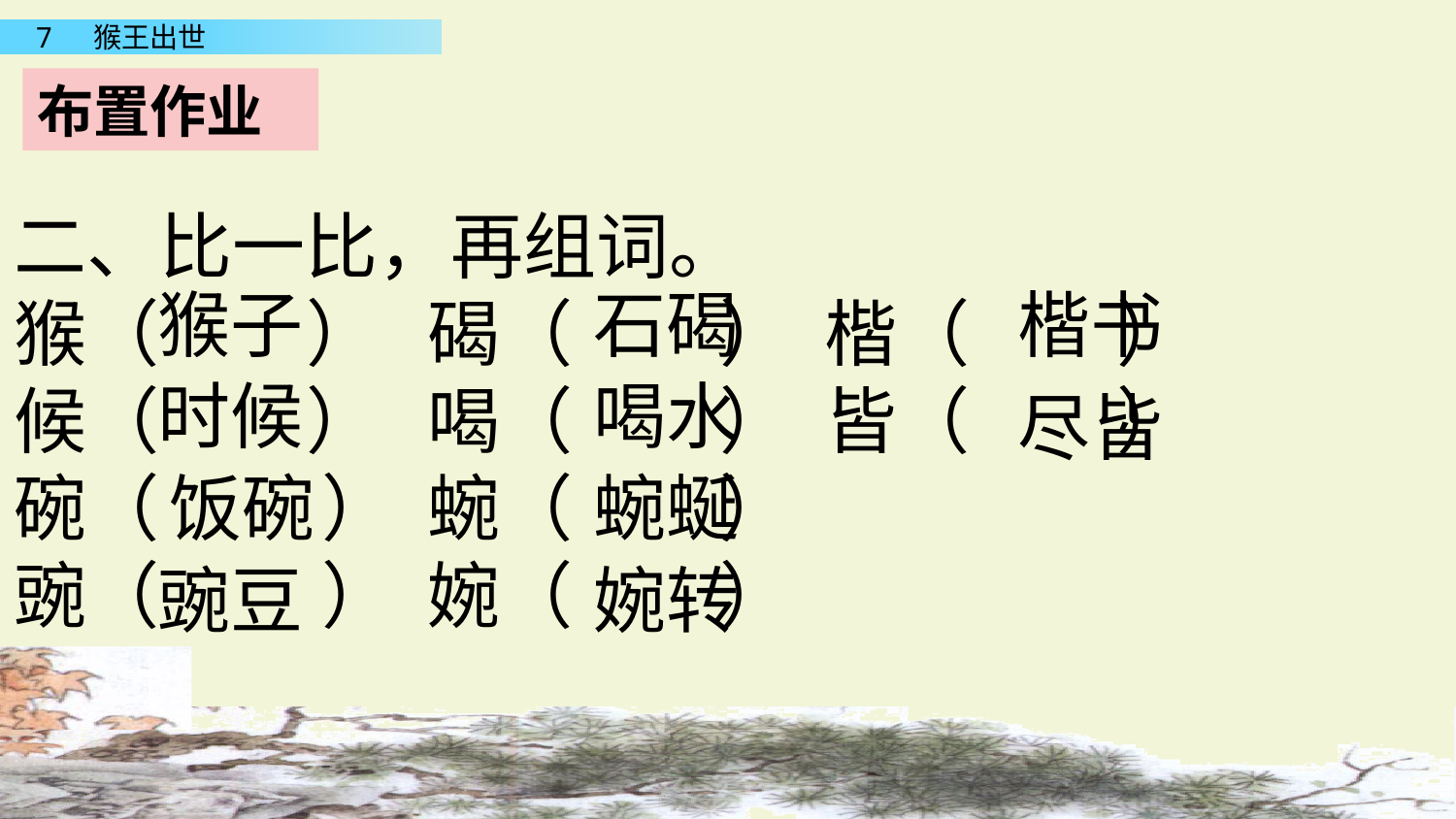

布置作业
二、比一比，再组词。
猴（         ）   碣（         ）  楷（         ）
候（         ）   喝（         ）  皆（         ）
碗（          ）  蜿（         ）
豌（          ）  婉（         ）
猴子
石碣
楷书
时候
喝水
尽皆
饭碗
蜿蜒
豌豆
婉转